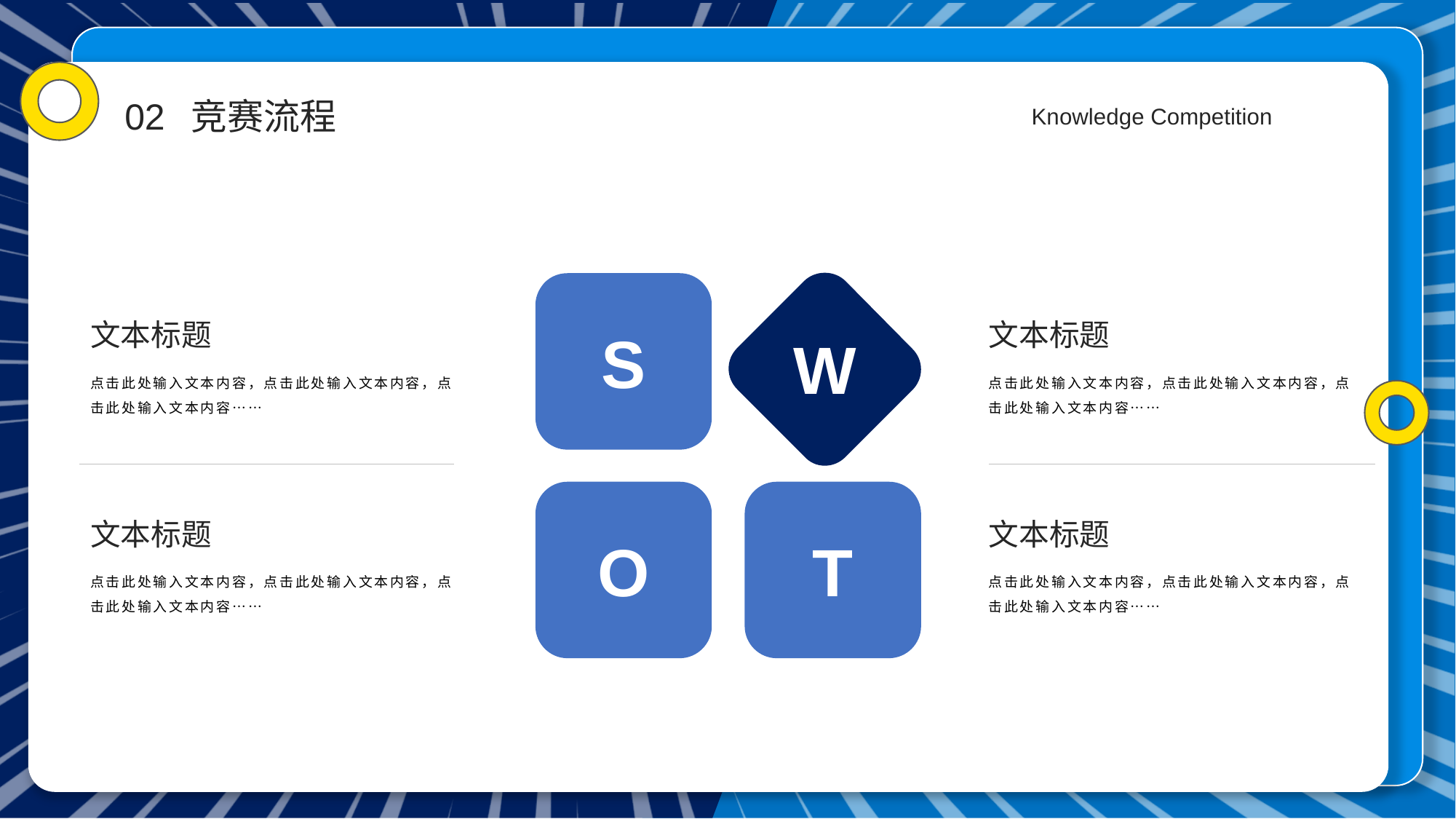

02
竞赛流程
Knowledge Competition
W
S
文本标题
点击此处输入文本内容，点击此处输入文本内容，点击此处输入文本内容……
文本标题
点击此处输入文本内容，点击此处输入文本内容，点击此处输入文本内容……

文本标题
点击此处输入文本内容，点击此处输入文本内容，点击此处输入文本内容……
文本标题
点击此处输入文本内容，点击此处输入文本内容，点击此处输入文本内容……
O
T